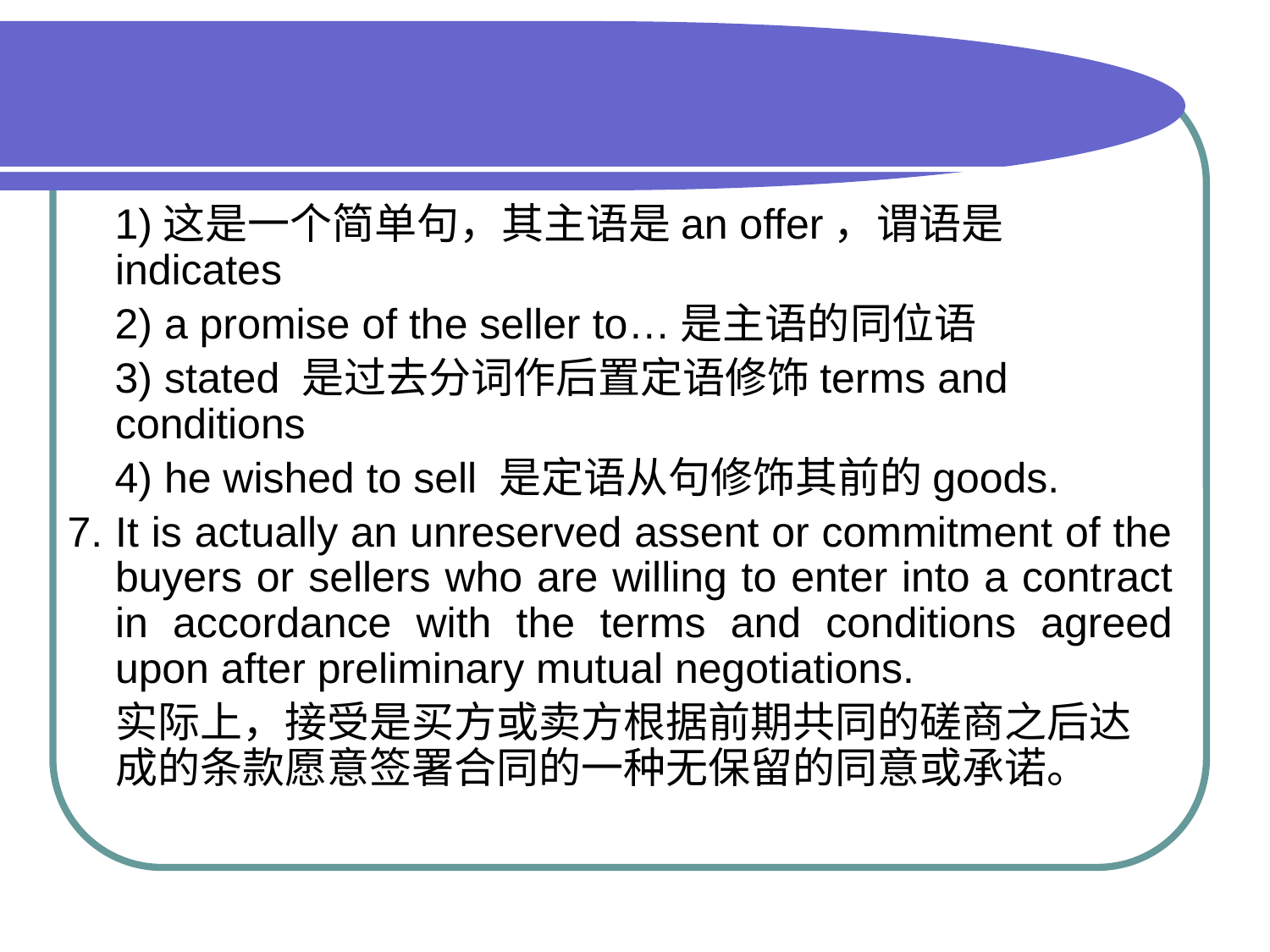

#
    1)这是一个简单句，其主语是an offer，谓语是indicates
    2) a promise of the seller to…是主语的同位语
    3) stated 是过去分词作后置定语修饰terms and conditions
    4) he wished to sell 是定语从句修饰其前的goods.
7. It is actually an unreserved assent or commitment of the buyers or sellers who are willing to enter into a contract in accordance with the terms and conditions agreed upon after preliminary mutual negotiations.
    实际上，接受是买方或卖方根据前期共同的磋商之后达成的条款愿意签署合同的一种无保留的同意或承诺。